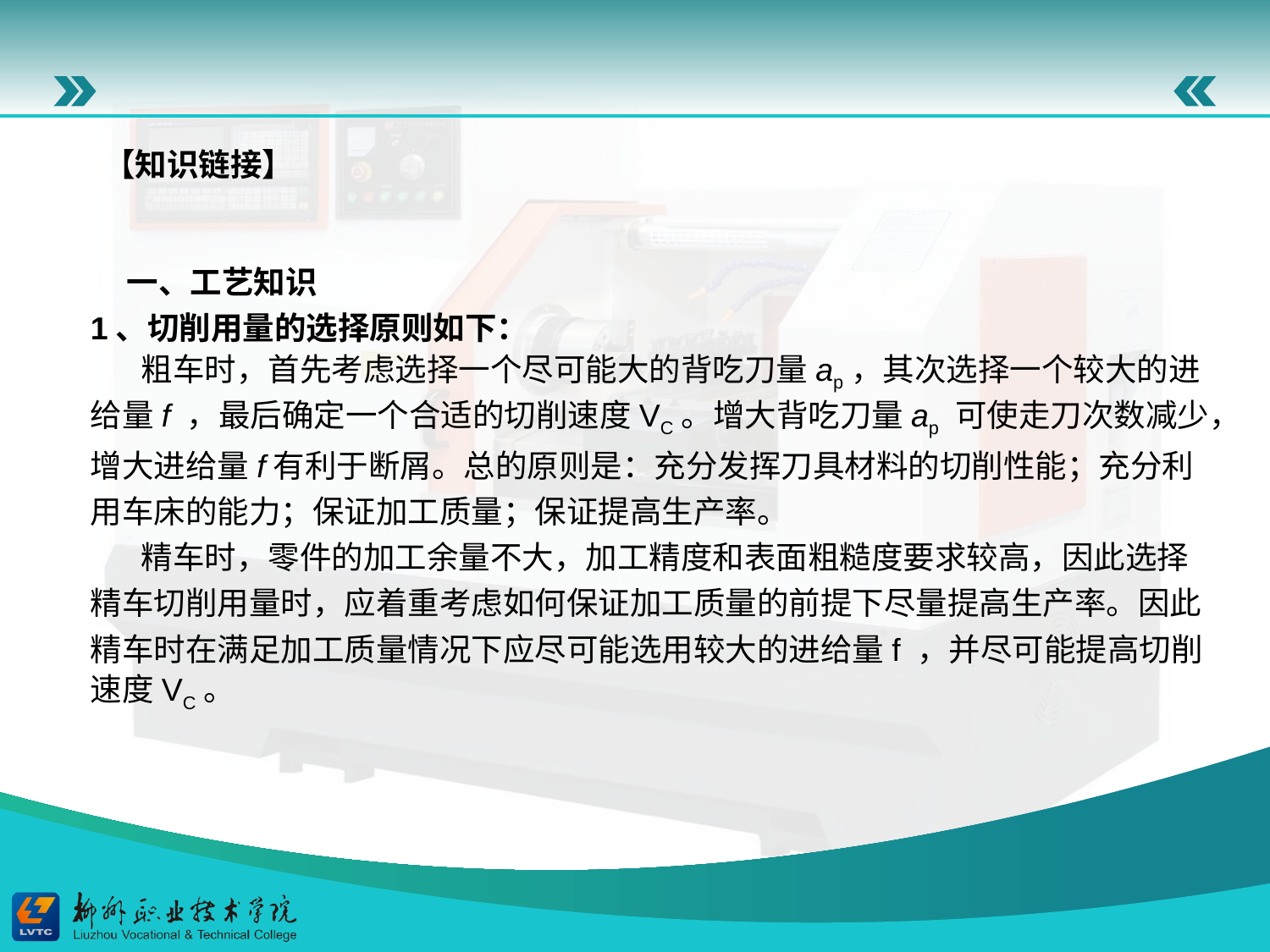

【知识链接】
一、工艺知识
1、切削用量的选择原则如下：
      粗车时，首先考虑选择一个尽可能大的背吃刀量ap，其次选择一个较大的进给量f ，最后确定一个合适的切削速度VC。增大背吃刀量ap 可使走刀次数减少，增大进给量f有利于断屑。总的原则是：充分发挥刀具材料的切削性能；充分利用车床的能力；保证加工质量；保证提高生产率。
      精车时，零件的加工余量不大，加工精度和表面粗糙度要求较高，因此选择精车切削用量时，应着重考虑如何保证加工质量的前提下尽量提高生产率。因此精车时在满足加工质量情况下应尽可能选用较大的进给量f ，并尽可能提高切削速度VC。